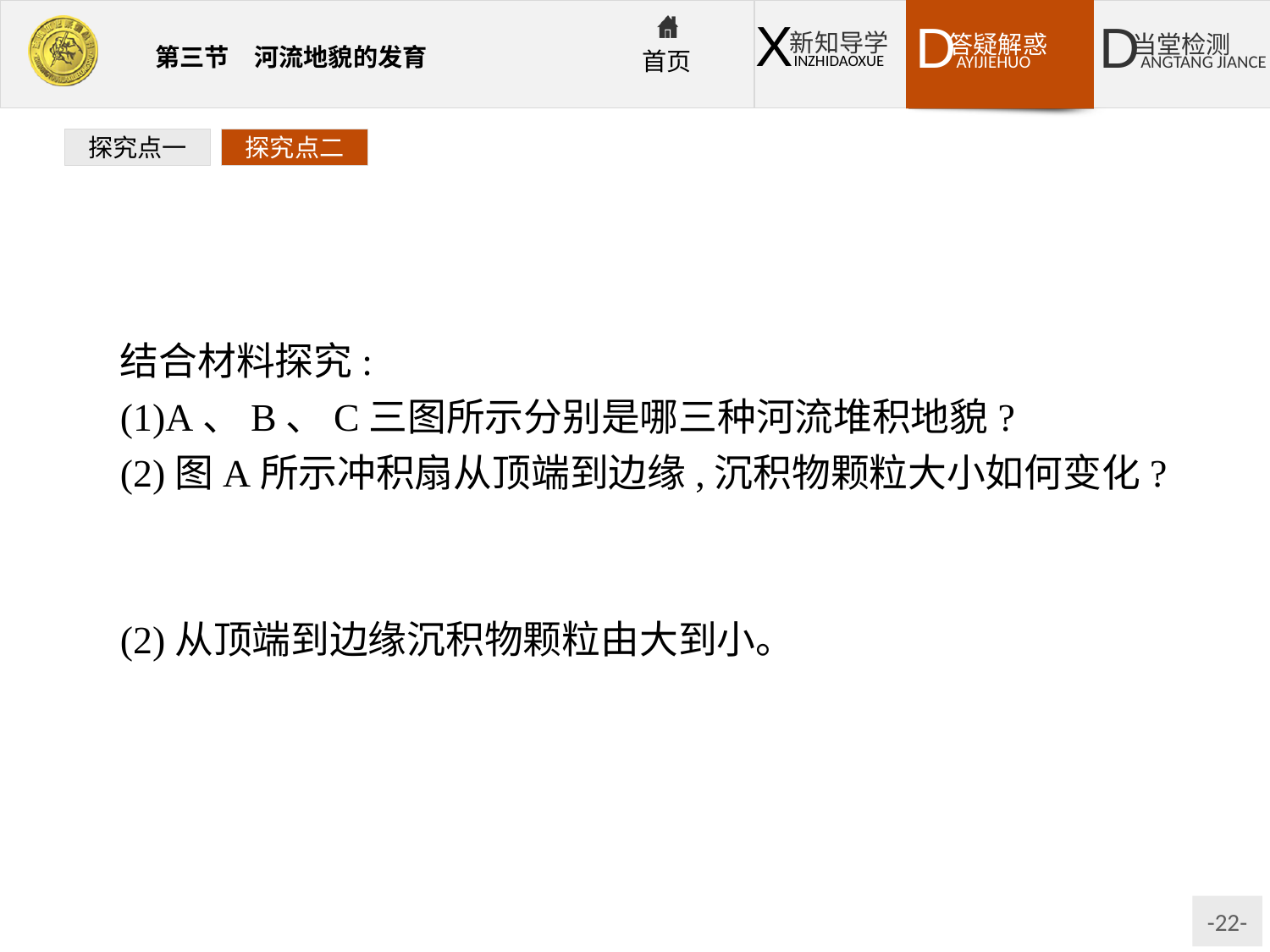

探究点一
探究点二
结合材料探究:
(1)A、B、C三图所示分别是哪三种河流堆积地貌?
(2)图A所示冲积扇从顶端到边缘,沉积物颗粒大小如何变化?
提示:(1)图A——洪积—冲积平原;图B——河漫滩平原;图C——三角洲。
(2)从顶端到边缘沉积物颗粒由大到小。